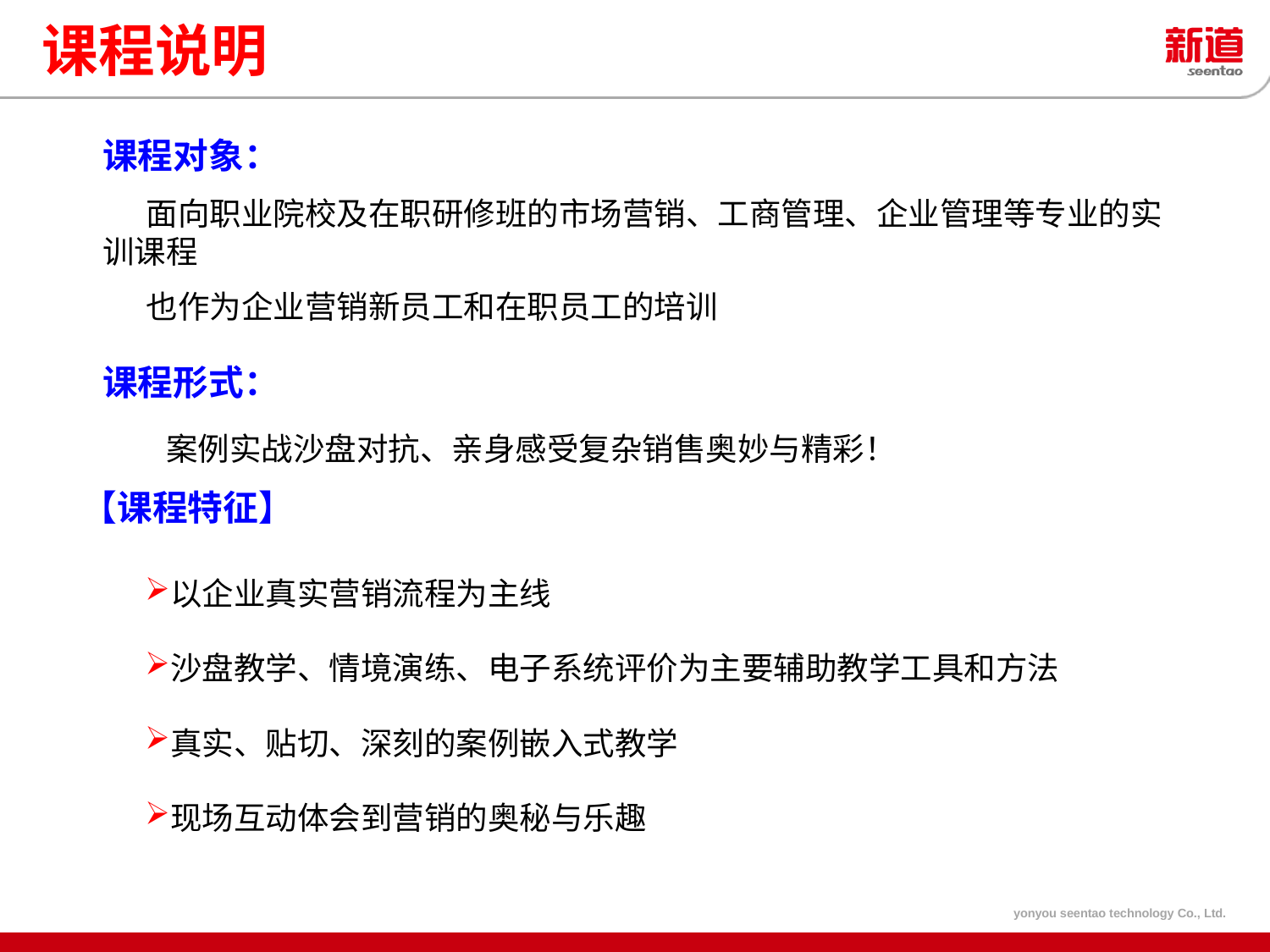

课程说明
课程对象：
     面向职业院校及在职研修班的市场营销、工商管理、企业管理等专业的实训课程
     也作为企业营销新员工和在职员工的培训
课程形式：
案例实战沙盘对抗、亲身感受复杂销售奥妙与精彩！

【课程特征】
以企业真实营销流程为主线
沙盘教学、情境演练、电子系统评价为主要辅助教学工具和方法
真实、贴切、深刻的案例嵌入式教学
现场互动体会到营销的奥秘与乐趣